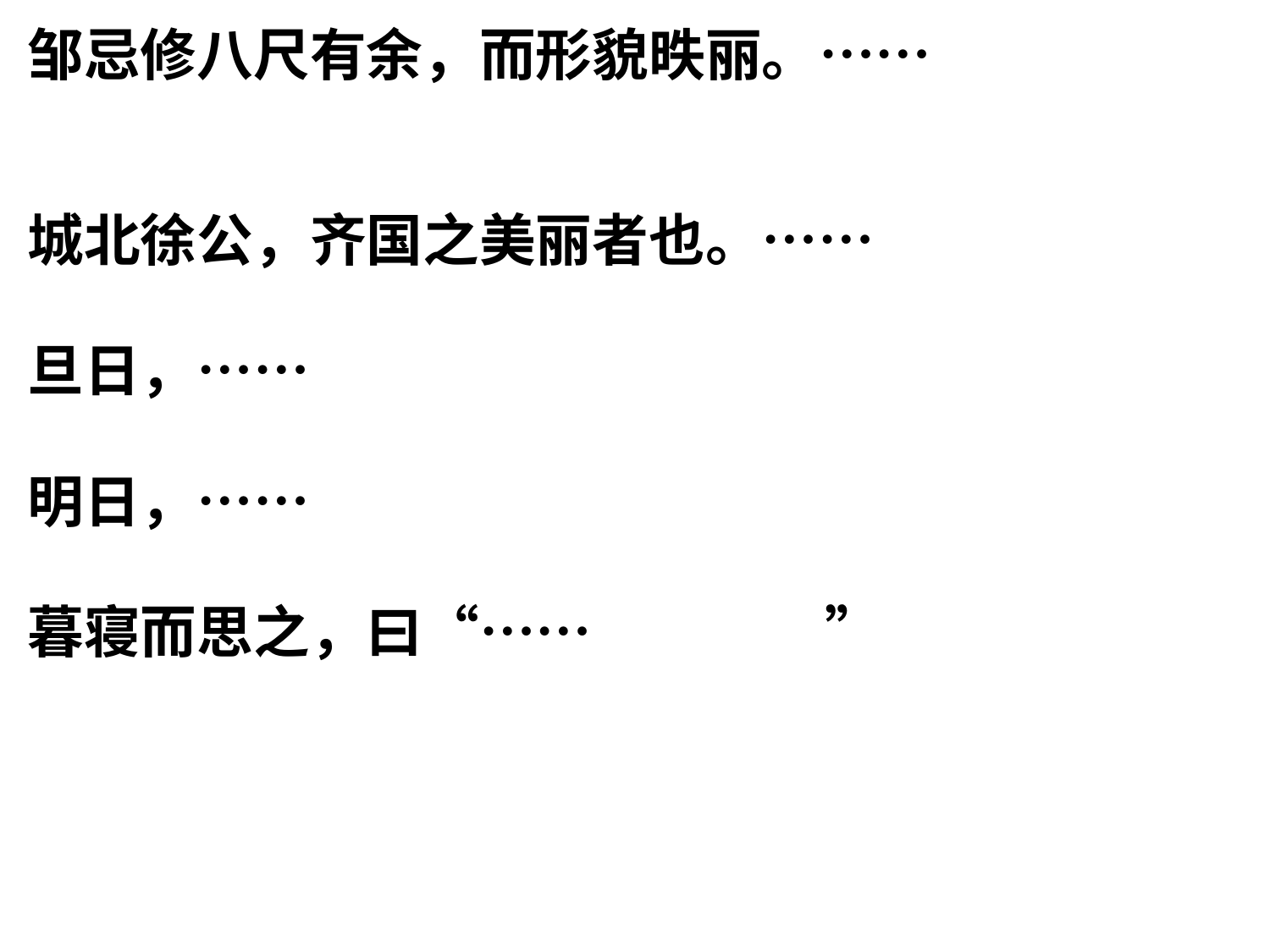

邹忌修八尺有余，而形貌昳丽。……

城北徐公，齐国之美丽者也。……

旦日，……

明日，……

暮寝而思之，曰“……                  ”

#